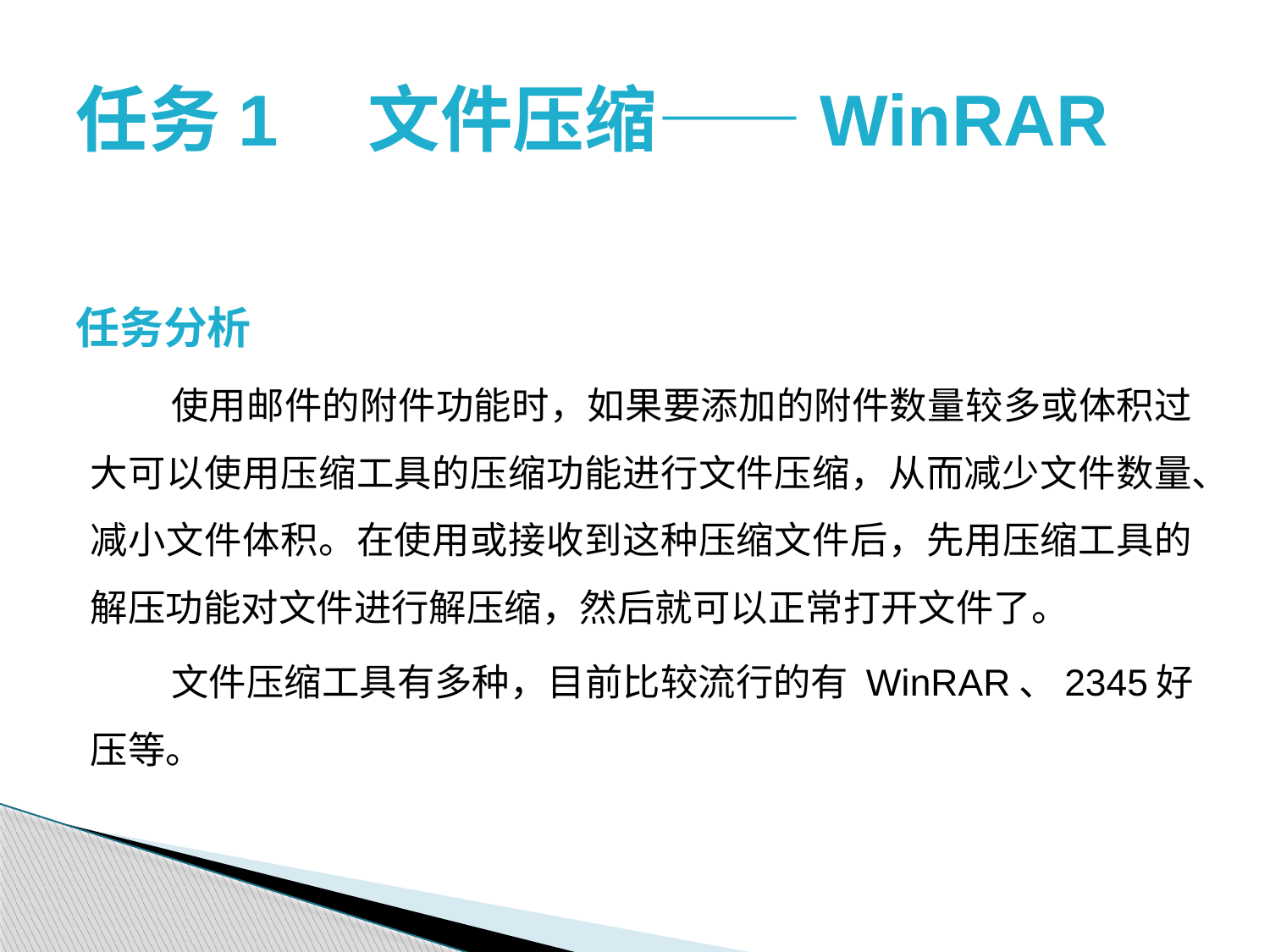

# 任务1　文件压缩——WinRAR
任务分析
使用邮件的附件功能时，如果要添加的附件数量较多或体积过大可以使用压缩工具的压缩功能进行文件压缩，从而减少文件数量、减小文件体积。在使用或接收到这种压缩文件后，先用压缩工具的解压功能对文件进行解压缩，然后就可以正常打开文件了。
文件压缩工具有多种，目前比较流行的有 WinRAR、2345好压等。